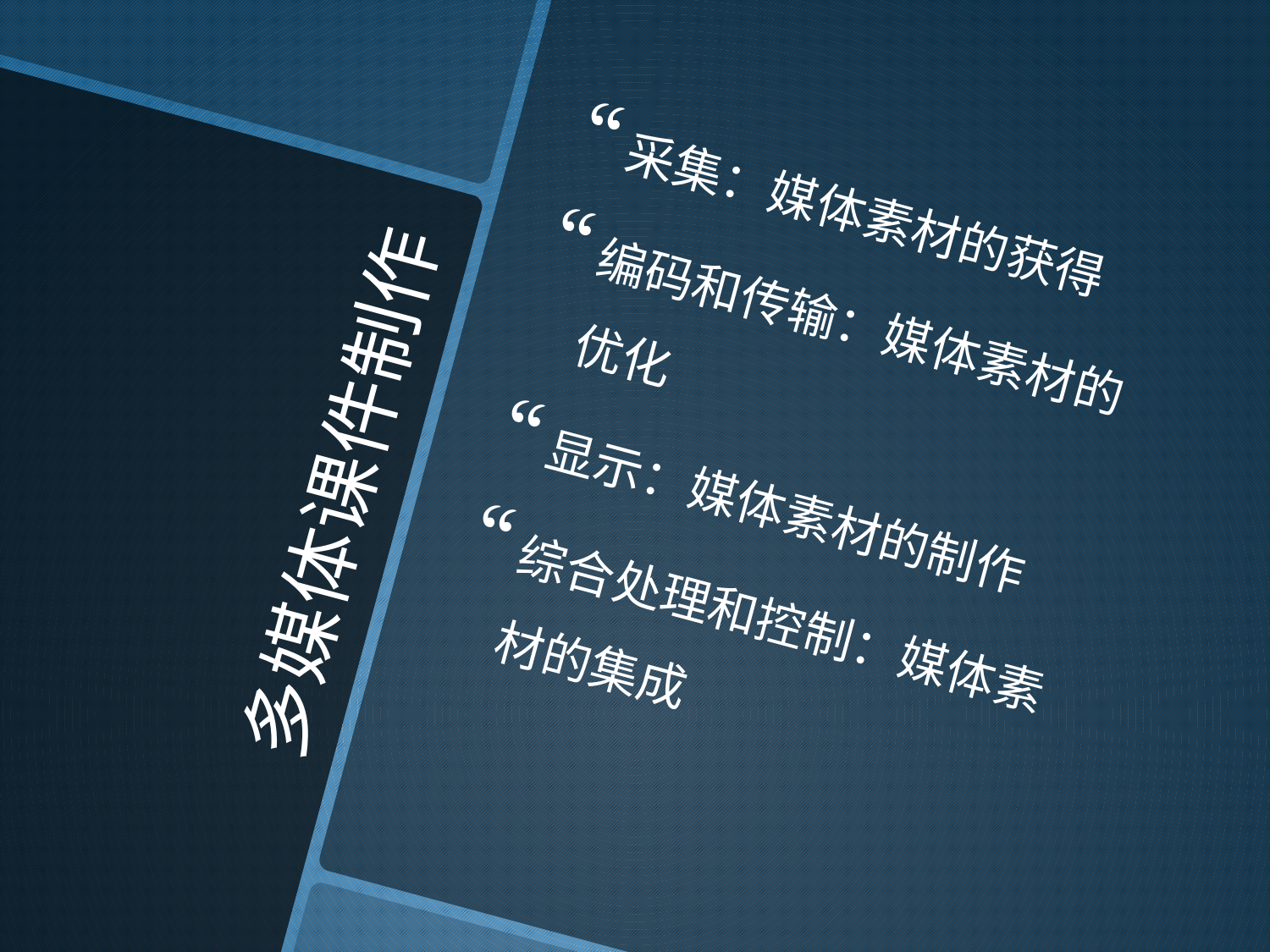

采集：媒体素材的获得
编码和传输：媒体素材的优化
显示：媒体素材的制作
综合处理和控制：媒体素材的集成

# 多媒体课件制作